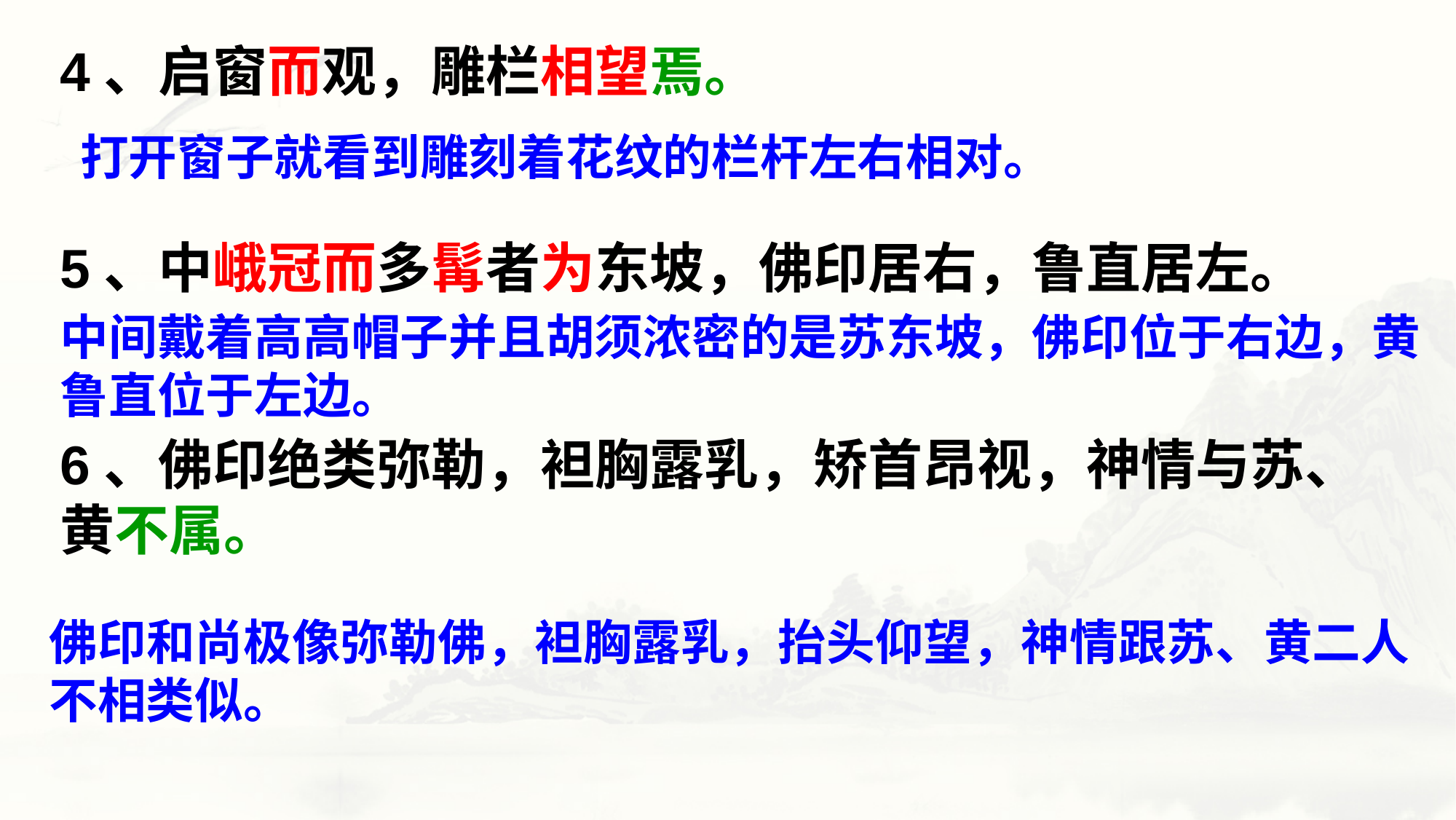

4、启窗而观，雕栏相望焉。

5、中峨冠而多髯者为东坡，佛印居右，鲁直居左。

6、佛印绝类弥勒，袒胸露乳，矫首昂视，神情与苏、黄不属。
打开窗子就看到雕刻着花纹的栏杆左右相对。
中间戴着高高帽子并且胡须浓密的是苏东坡，佛印位于右边，黄鲁直位于左边。
佛印和尚极像弥勒佛，袒胸露乳，抬头仰望，神情跟苏、黄二人不相类似。